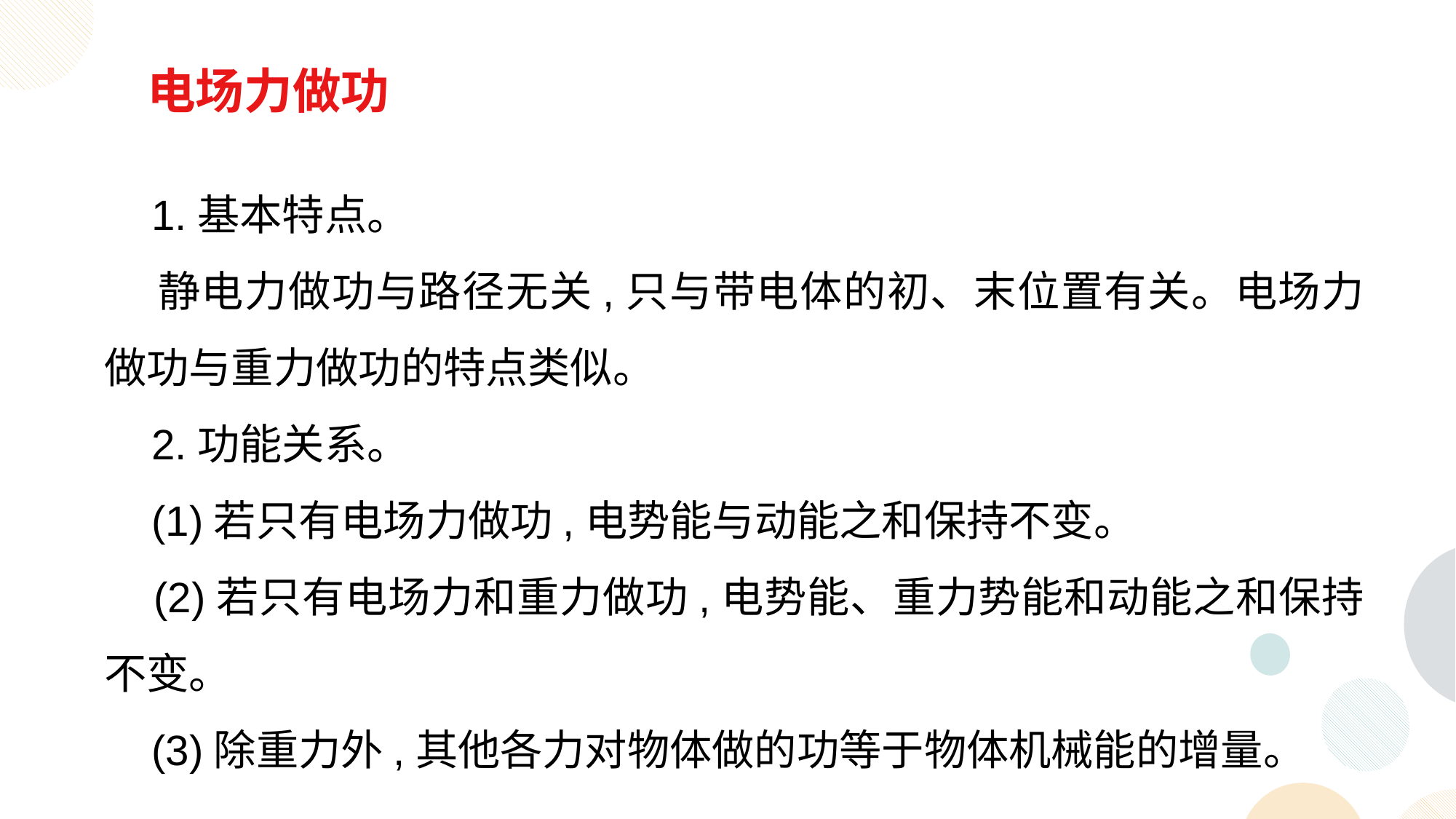

电场力做功

    1.基本特点。
    静电力做功与路径无关,只与带电体的初、末位置有关。电场力做功与重力做功的特点类似。
    2.功能关系。
    (1)若只有电场力做功,电势能与动能之和保持不变。
    (2)若只有电场力和重力做功,电势能、重力势能和动能之和保持不变。
    (3)除重力外,其他各力对物体做的功等于物体机械能的增量。